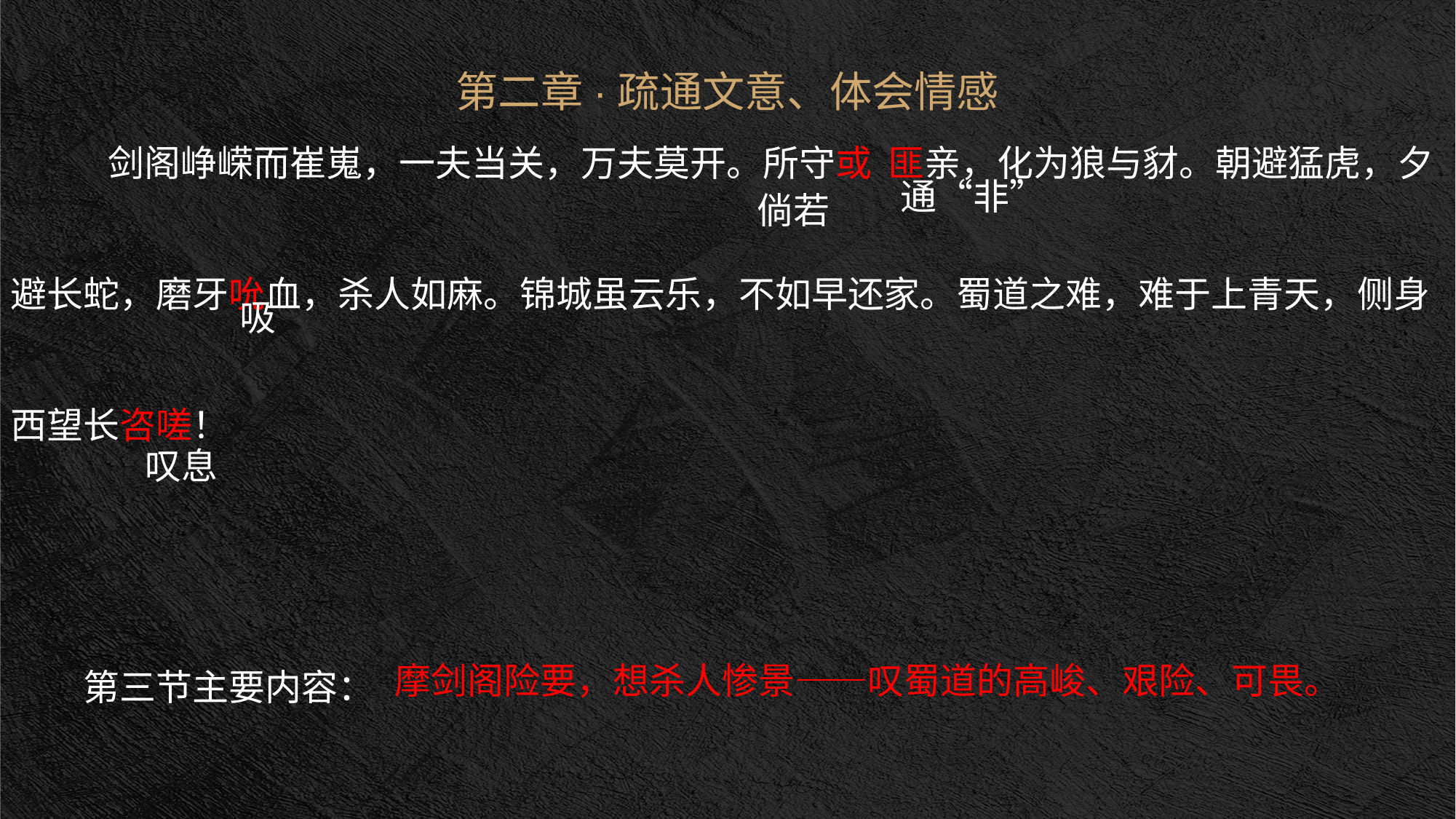

剑阁峥嵘而崔嵬，一夫当关，万夫莫开。所守或  匪亲，化为狼与豺。朝避猛虎，夕避长蛇，磨牙吮血，杀人如麻。锦城虽云乐，不如早还家。蜀道之难，难于上青天，侧身西望长咨嗟！

第三节主要内容：
第二章·疏通文意、体会情感
通“非”
倘若
吸
叹息
摩剑阁险要，想杀人惨景——叹蜀道的高峻、艰险、可畏。